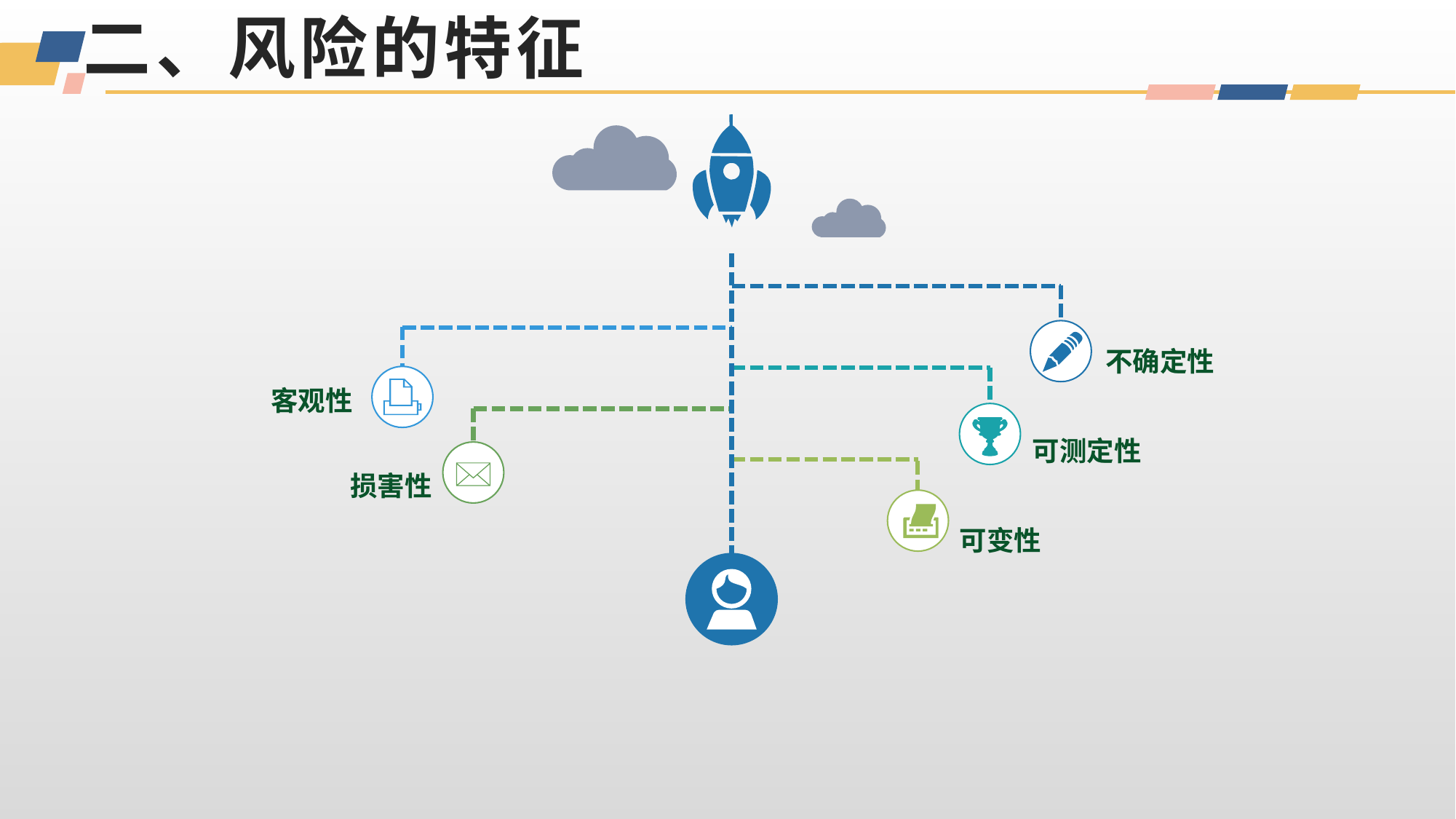

# 二、风险的特征

不确定性

客观性

可测定性

损害性

可变性